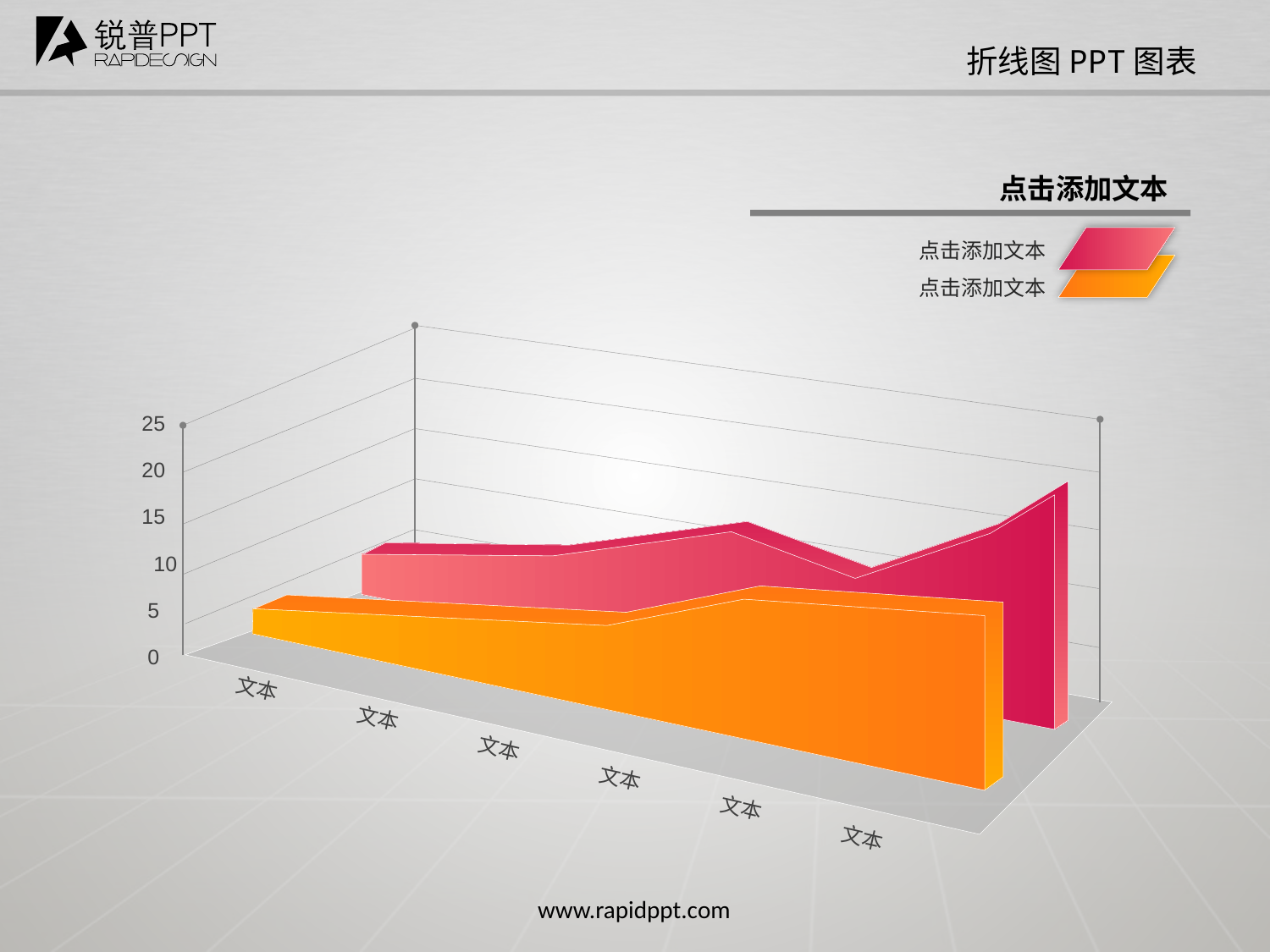

折线图PPT图表
点击添加文本

点击添加文本

点击添加文本
25
20

15
10

5

0
文本
文本
文本
文本
文本
文本
www.rapidppt.com